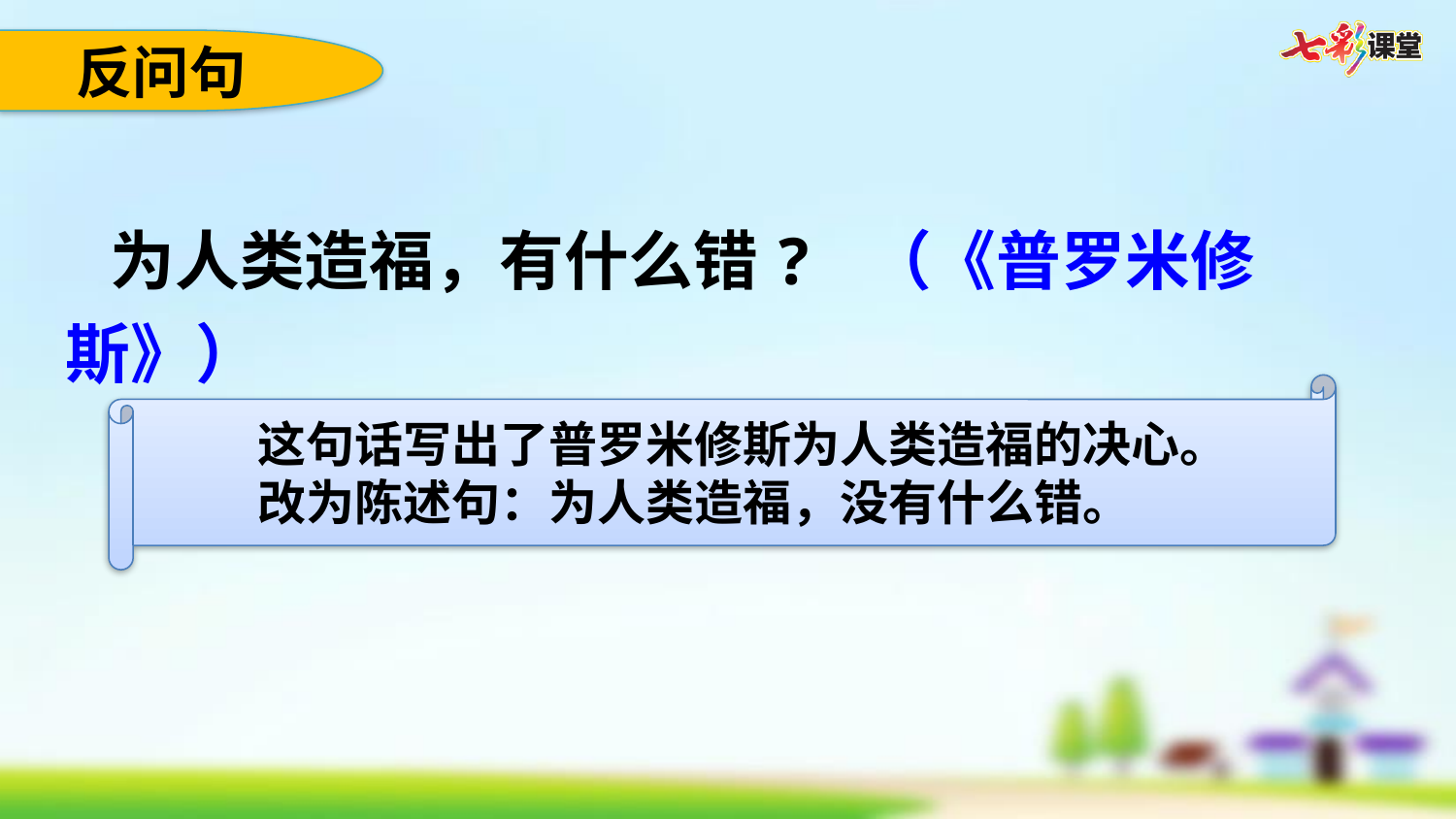

反问句
  为人类造福，有什么错? （《普罗米修斯》）
         这句话写出了普罗米修斯为人类造福的决心。
         改为陈述句：为人类造福，没有什么错。